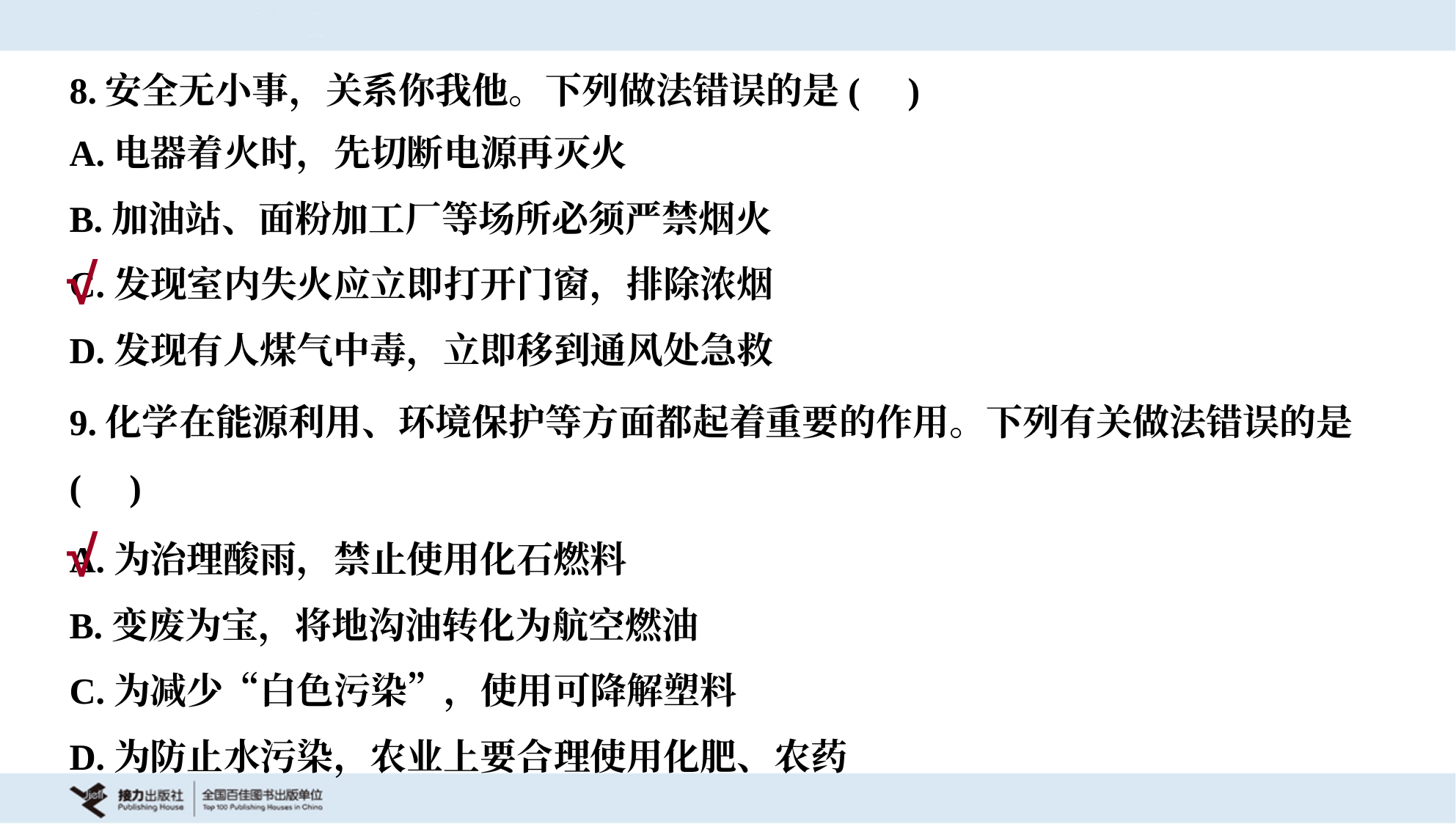

8.安全无小事，关系你我他。下列做法错误的是(     )
A.电器着火时，先切断电源再灭火
B.加油站、面粉加工厂等场所必须严禁烟火
C.发现室内失火应立即打开门窗，排除浓烟
D.发现有人煤气中毒，立即移到通风处急救
√
9.化学在能源利用、环境保护等方面都起着重要的作用。下列有关做法错误的是
(     )
A.为治理酸雨，禁止使用化石燃料
B.变废为宝，将地沟油转化为航空燃油
C.为减少“白色污染”，使用可降解塑料
D.为防止水污染，农业上要合理使用化肥、农药
√